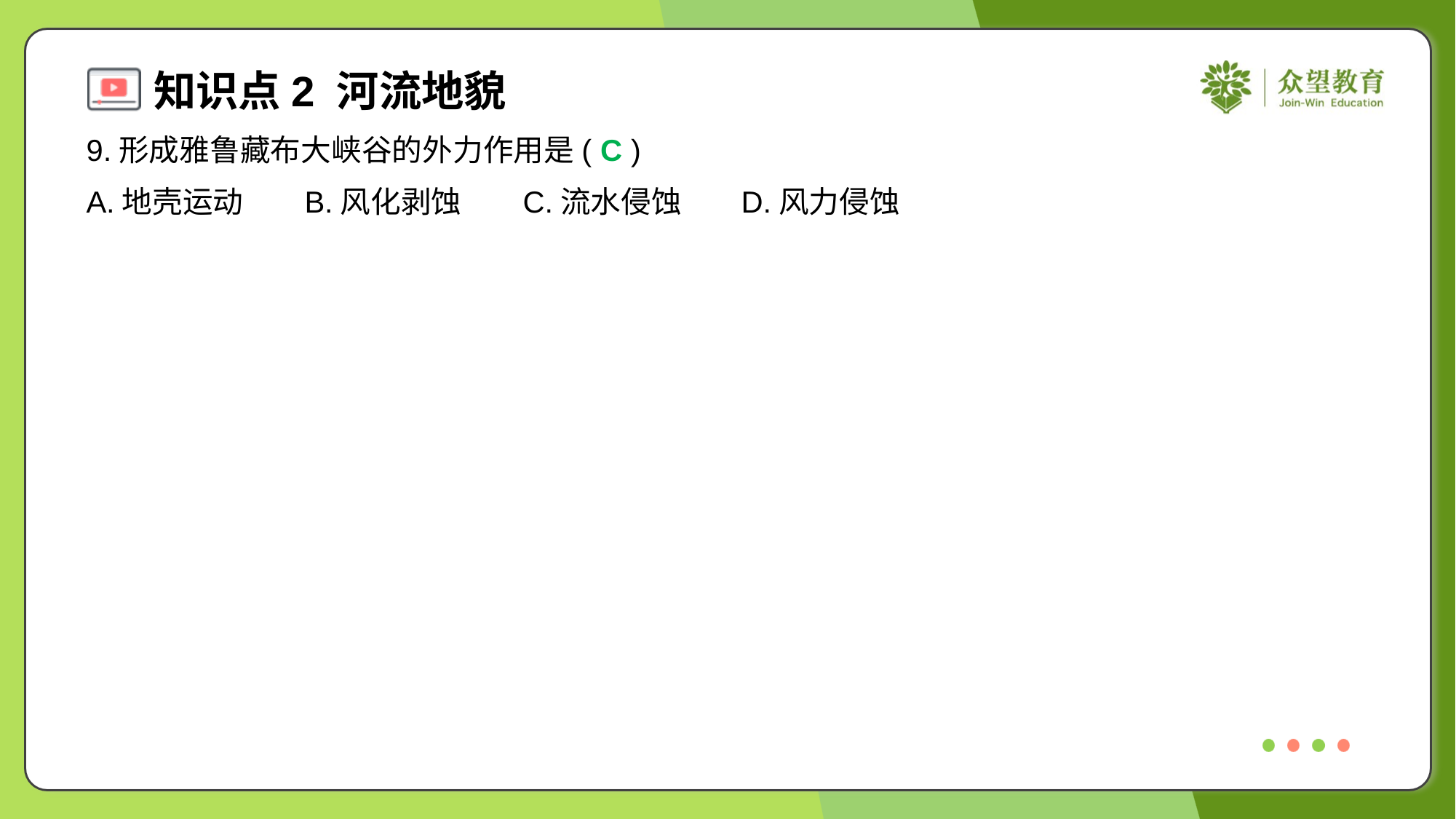

9.形成雅鲁藏布大峡谷的外力作用是(     )
C
A.地壳运动	B.风化剥蚀	C.流水侵蚀	D.风力侵蚀